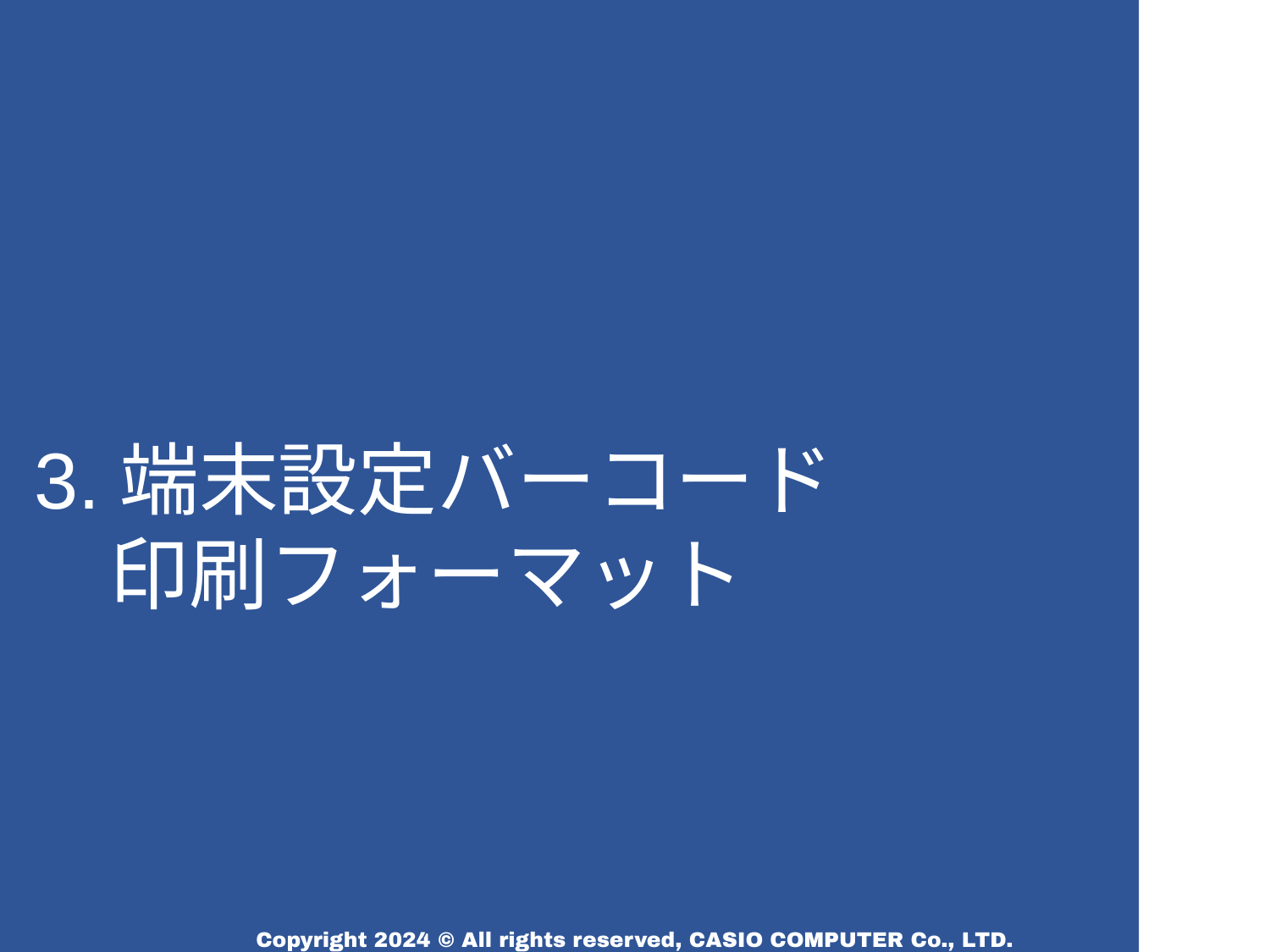

3.端末設定バーコード
　 印刷フォーマット
Copyright 2024 © All rights reserved, CASIO COMPUTER Co., LTD.